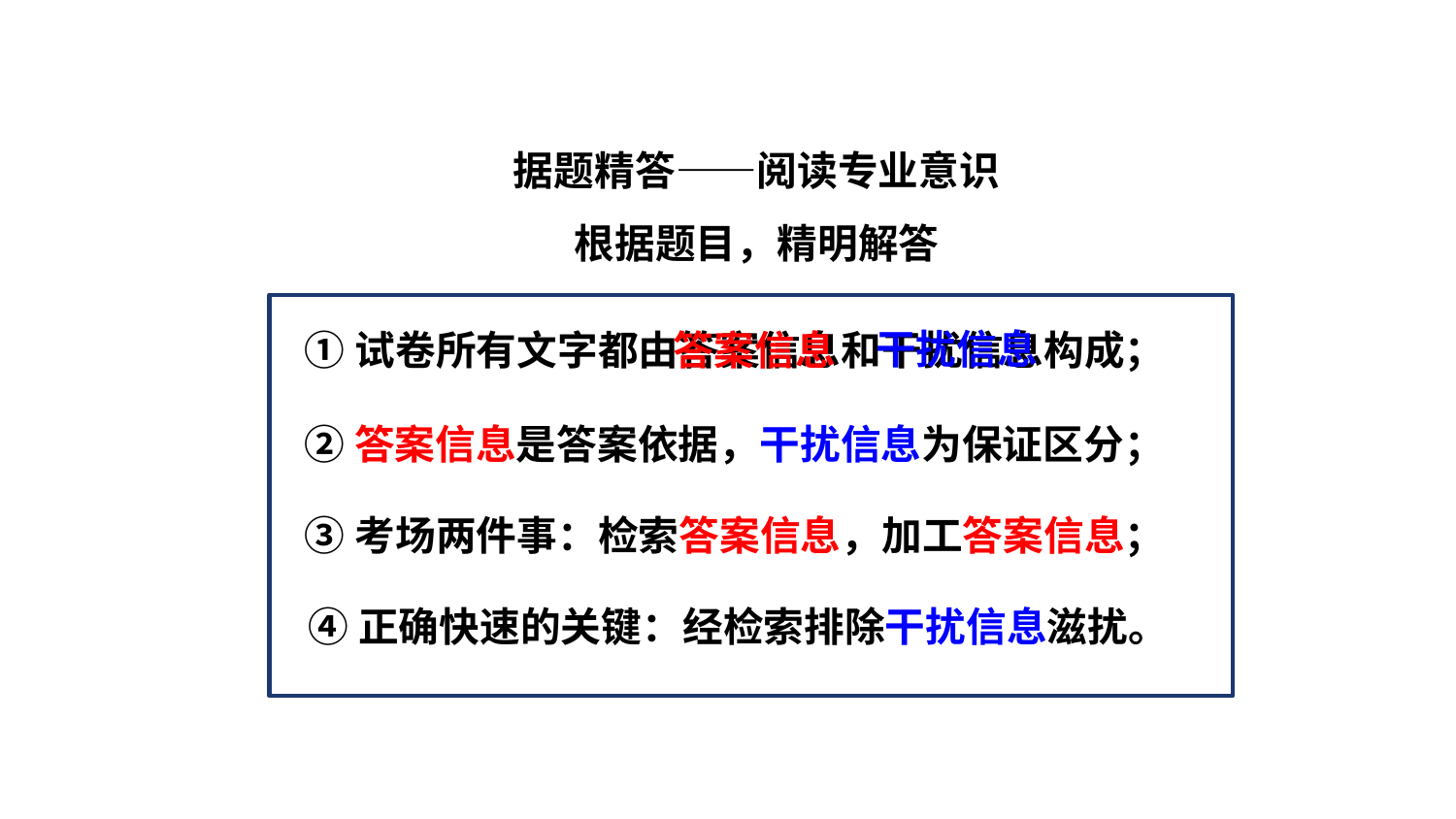

据题精答——阅读专业意识
根据题目，精明解答
①试卷所有文字都由答案信息和干扰信息构成；

干扰信息
答案信息
②答案信息是答案依据，干扰信息为保证区分；
③考场两件事：检索答案信息，加工答案信息；
④正确快速的关键：经检索排除干扰信息滋扰。